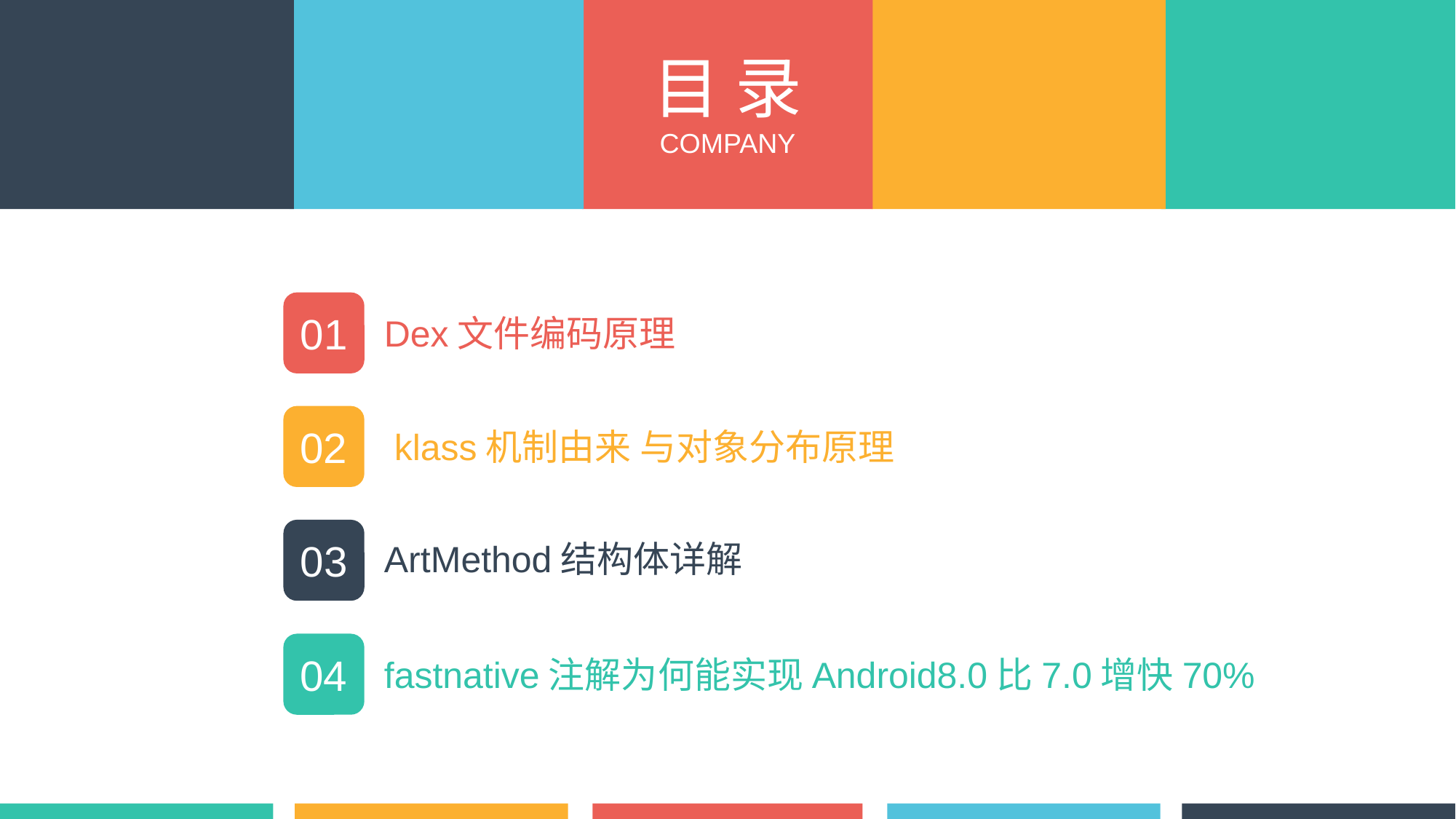

目 录
COMPANY
01
Dex文件编码原理
02
 klass机制由来 与对象分布原理
03
ArtMethod结构体详解
04
fastnative注解为何能实现Android8.0比7.0增快70%